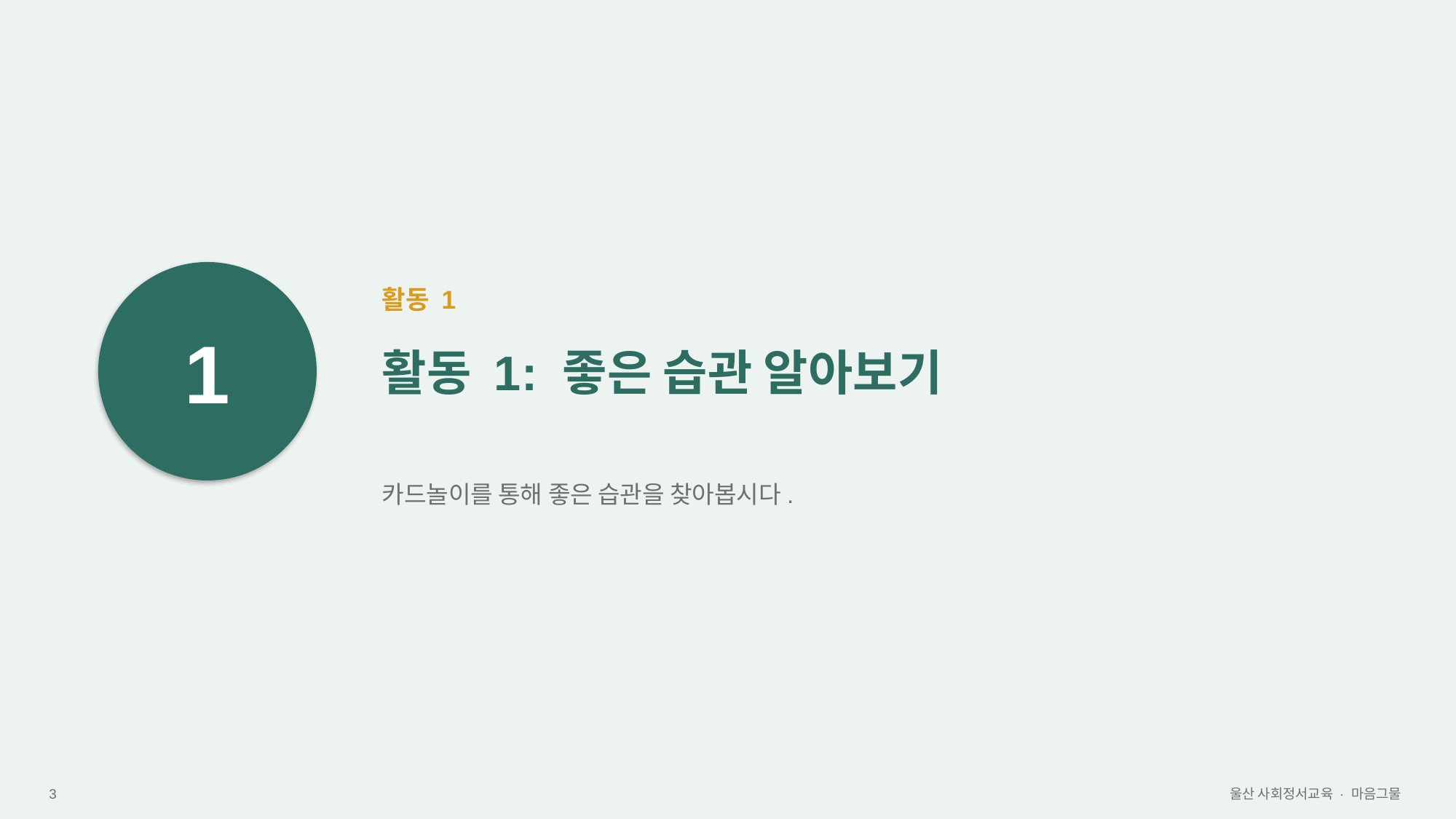

1
활동 1
활동 1: 좋은 습관 알아보기
카드놀이를 통해 좋은 습관을 찾아봅시다.
3
울산 사회정서교육 · 마음그물